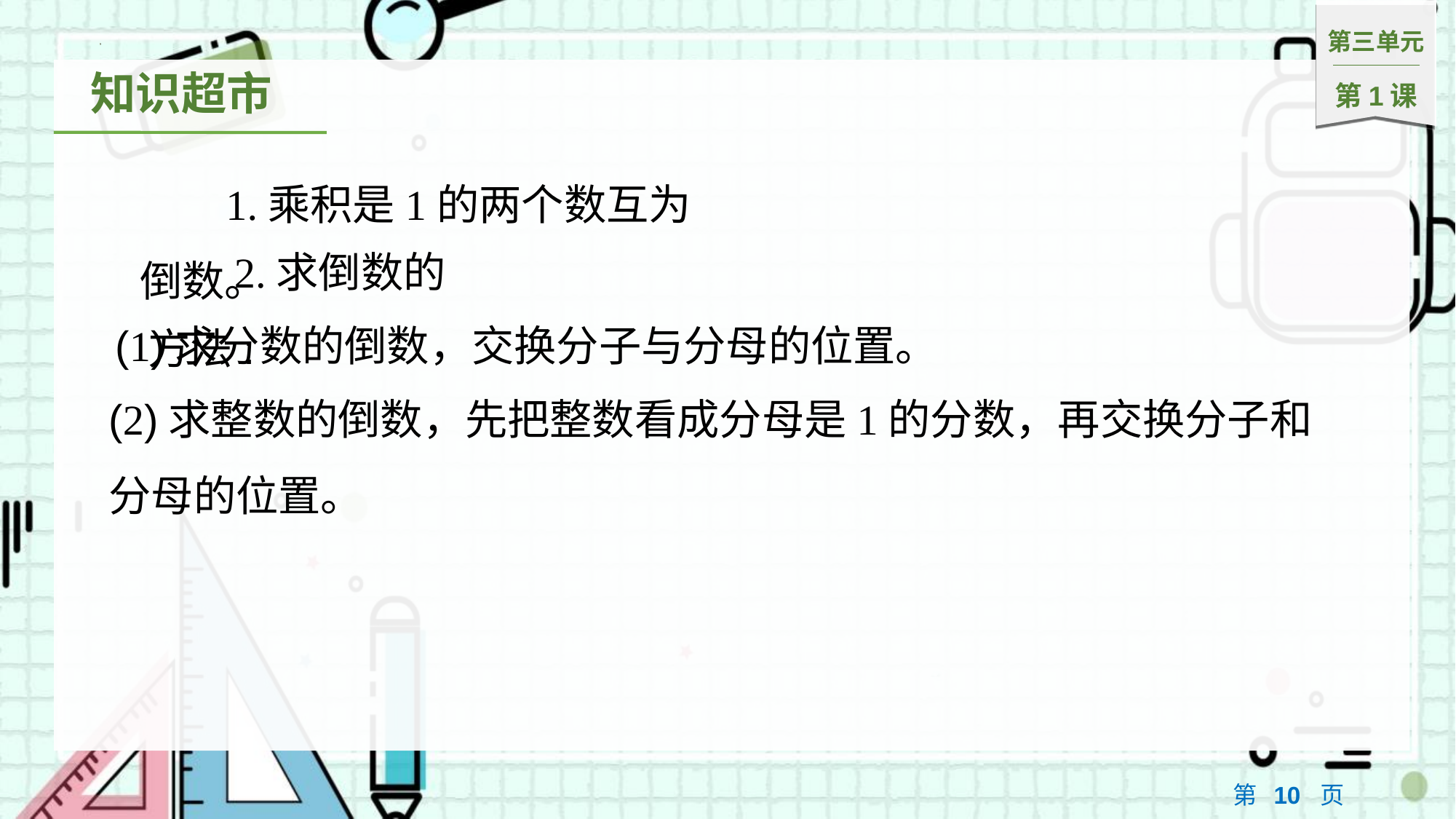

1.乘积是1的两个数互为倒数。
2.求倒数的方法:
(1)求分数的倒数，交换分子与分母的位置。
(2)求整数的倒数，先把整数看成分母是1的分数，再交换分子和分母的位置。